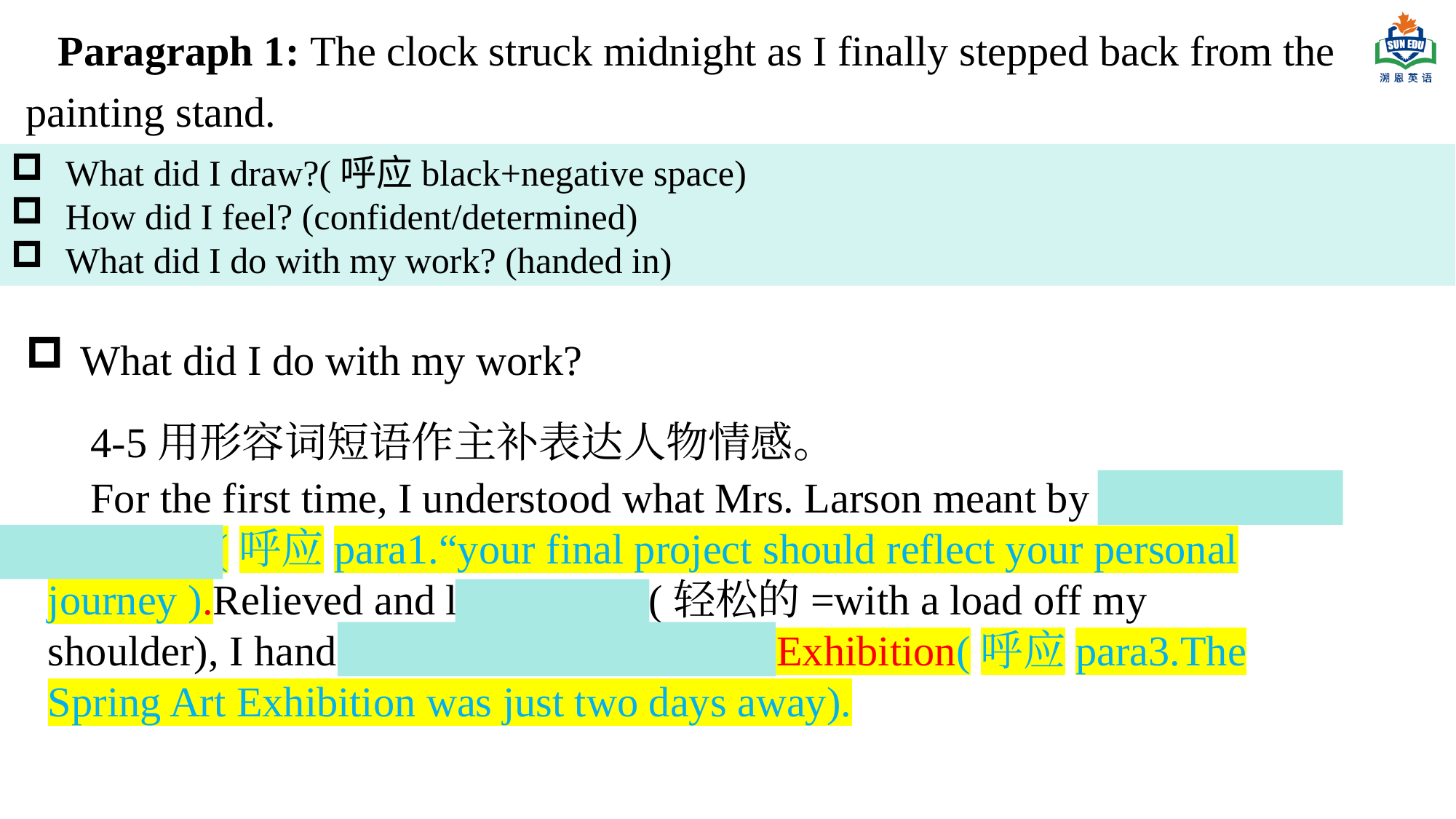

Paragraph 1: The clock struck midnight as I finally stepped back from the painting stand.

What did I draw?(呼应black+negative space)
How did I feel? (confident/determined)
What did I do with my work? (handed in)
What did I do with my work?

 4-5用形容词短语作主补表达人物情感。
 For the first time, I understood what Mrs. Larson meant by “personal journey. ”(呼应para1.“your final project should reflect your personal journey ).Relieved and lighthearted(轻松的=with a load off my shoulder), I handed it in for the Spring Art Exhibition(呼应para3.The Spring Art Exhibition was just two days away).